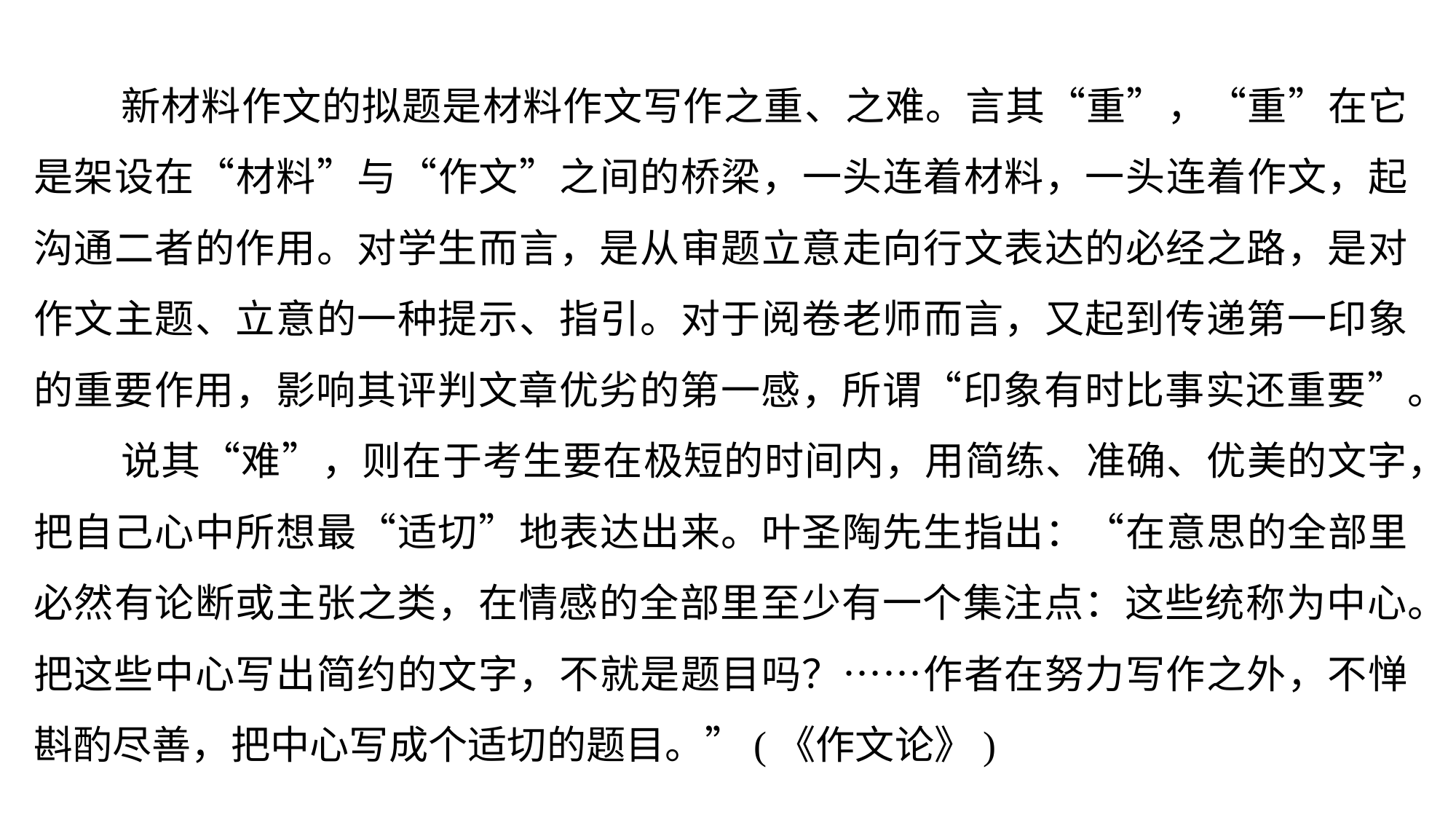

新材料作文的拟题是材料作文写作之重、之难。言其“重”，“重”在它是架设在“材料”与“作文”之间的桥梁，一头连着材料，一头连着作文，起沟通二者的作用。对学生而言，是从审题立意走向行文表达的必经之路，是对作文主题、立意的一种提示、指引。对于阅卷老师而言，又起到传递第一印象的重要作用，影响其评判文章优劣的第一感，所谓“印象有时比事实还重要”。
        说其“难”，则在于考生要在极短的时间内，用简练、准确、优美的文字，把自己心中所想最“适切”地表达出来。叶圣陶先生指出：“在意思的全部里必然有论断或主张之类，在情感的全部里至少有一个集注点：这些统称为中心。把这些中心写出简约的文字，不就是题目吗？……作者在努力写作之外，不惮斟酌尽善，把中心写成个适切的题目。”(《作文论》)